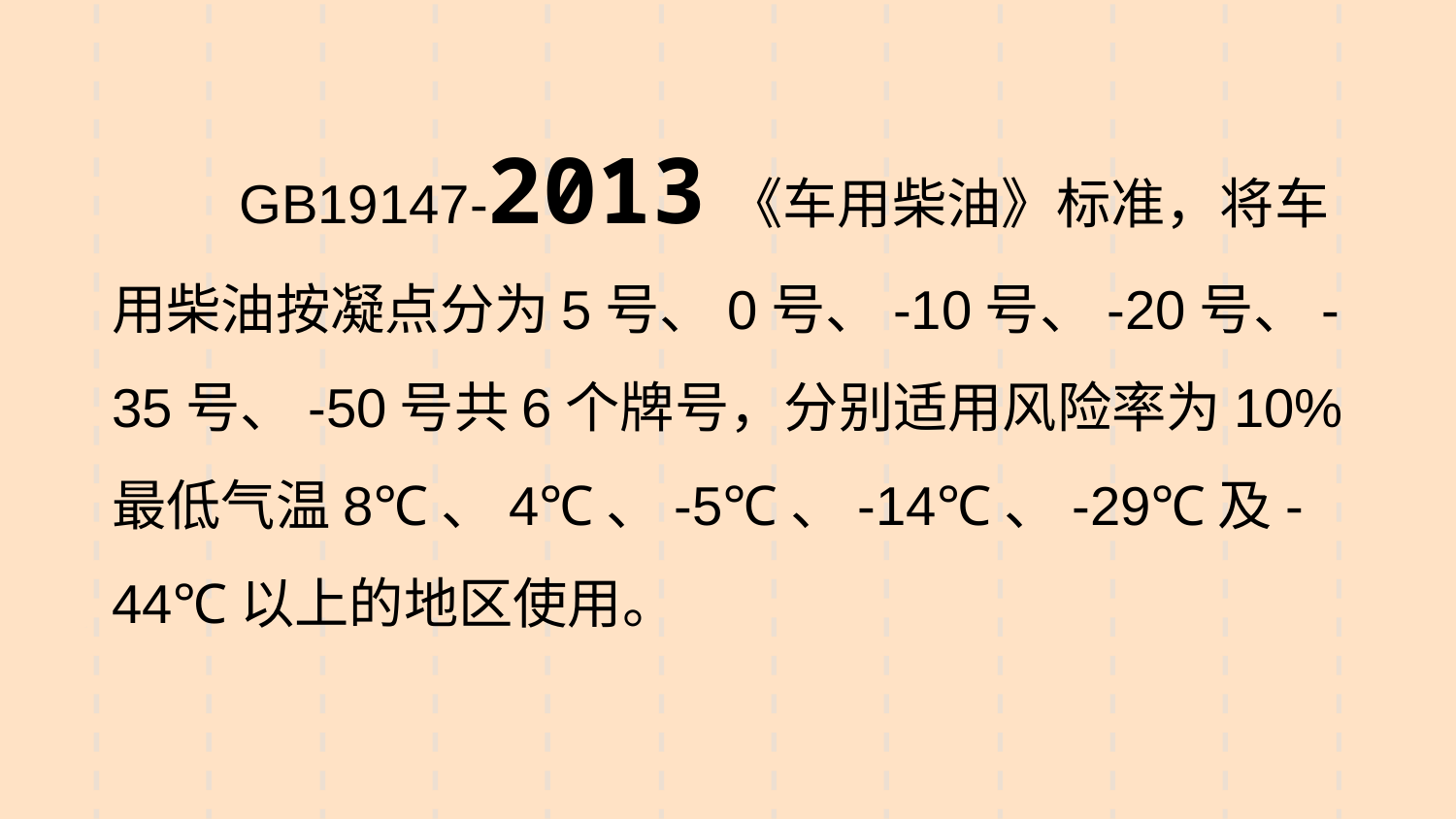

GB19147-2013《车用柴油》标准，将车用柴油按凝点分为5号、0号、-10号、-20号、-35号、-50号共6个牌号，分别适用风险率为10%最低气温8℃、4℃、-5℃、-14℃、-29℃及-44℃以上的地区使用。